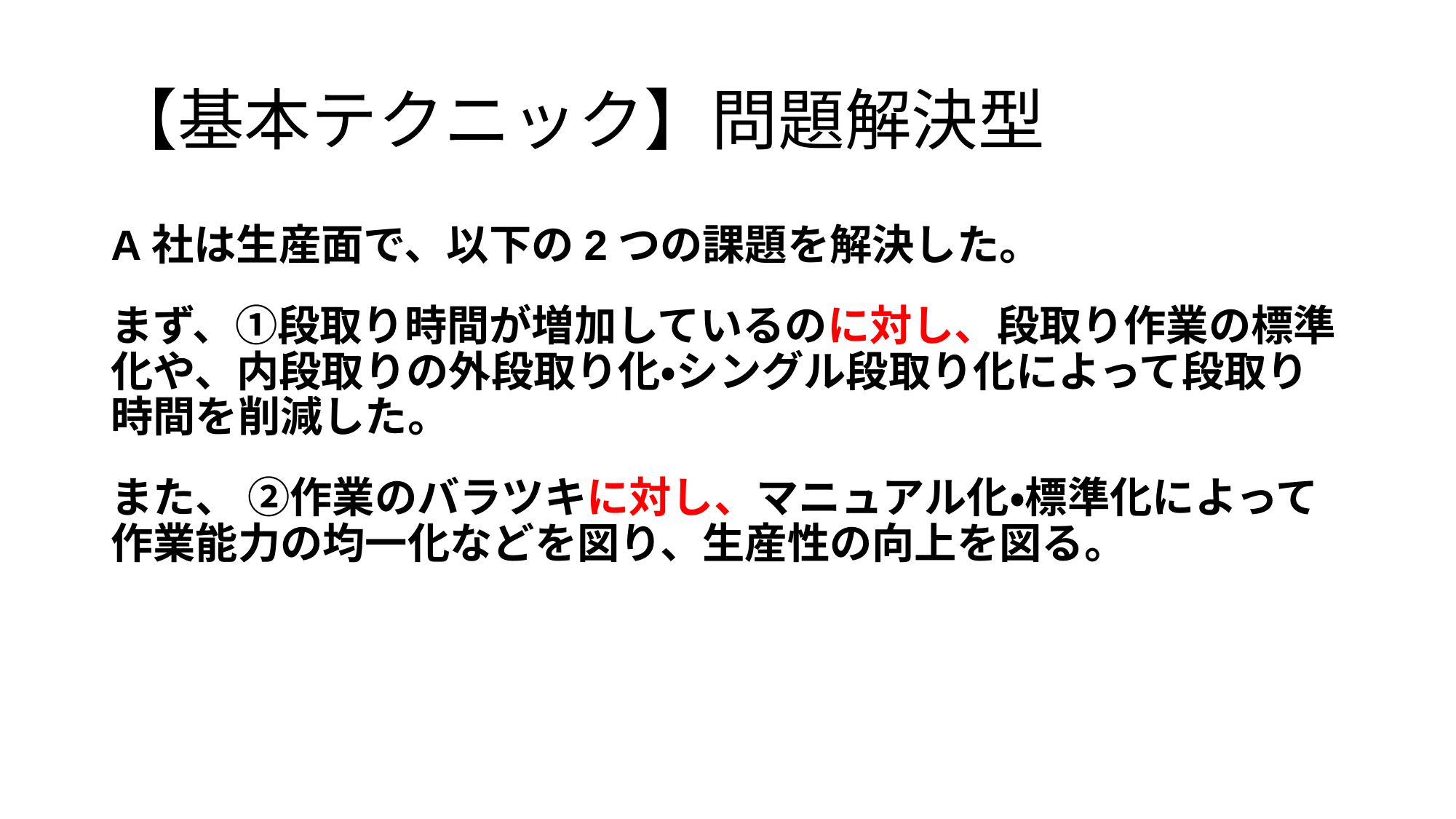

# 【基本テクニック】問題解決型
A社は生産面で、以下の2つの課題を解決した。
まず、①段取り時間が増加しているのに対し、段取り作業の標準化や、内段取りの外段取り化・シングル段取り化によって段取り時間を削減した。
また、 ②作業のバラツキに対し、マニュアル化・標準化によって作業能力の均一化などを図り、生産性の向上を図る。